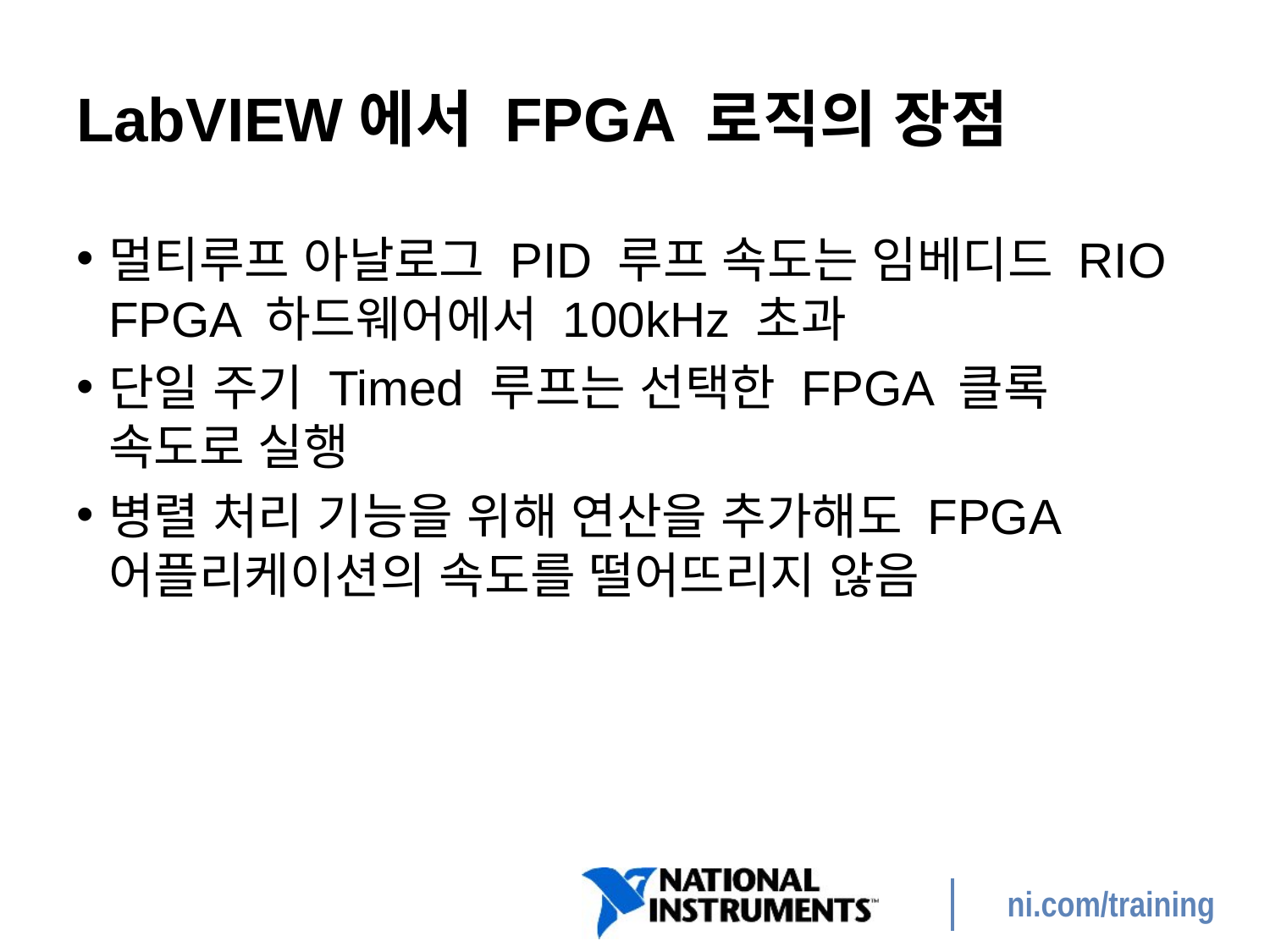

# LabVIEW에서 FPGA 로직의 장점
멀티루프 아날로그 PID 루프 속도는 임베디드 RIO FPGA 하드웨어에서 100kHz 초과
단일 주기 Timed 루프는 선택한 FPGA 클록 속도로 실행
병렬 처리 기능을 위해 연산을 추가해도 FPGA 어플리케이션의 속도를 떨어뜨리지 않음